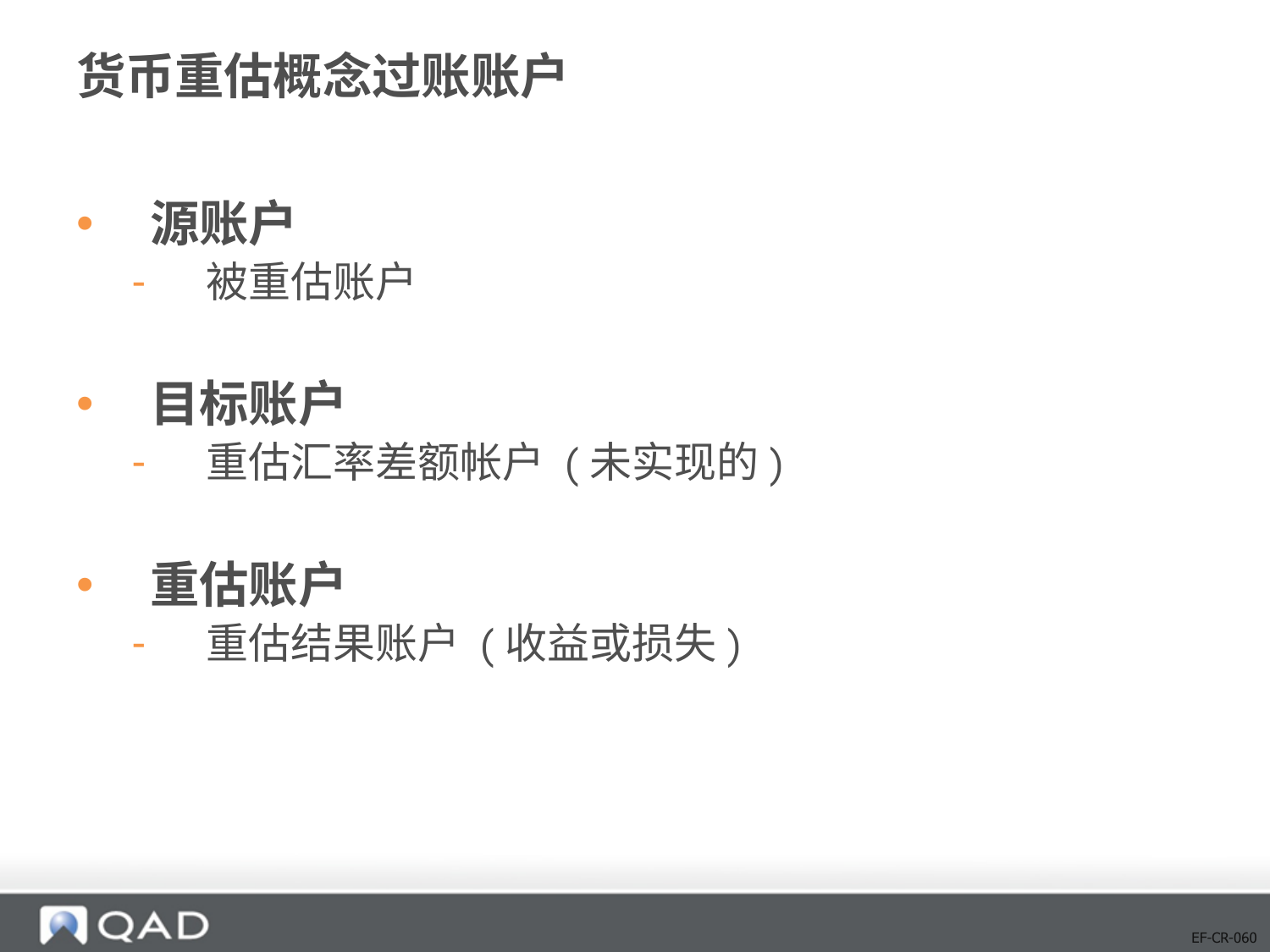

# 货币重估概念过账账户

源账户
被重估账户

目标账户
重估汇率差额帐户 (未实现的)

重估账户
重估结果账户 (收益或损失)
EF-CR-060